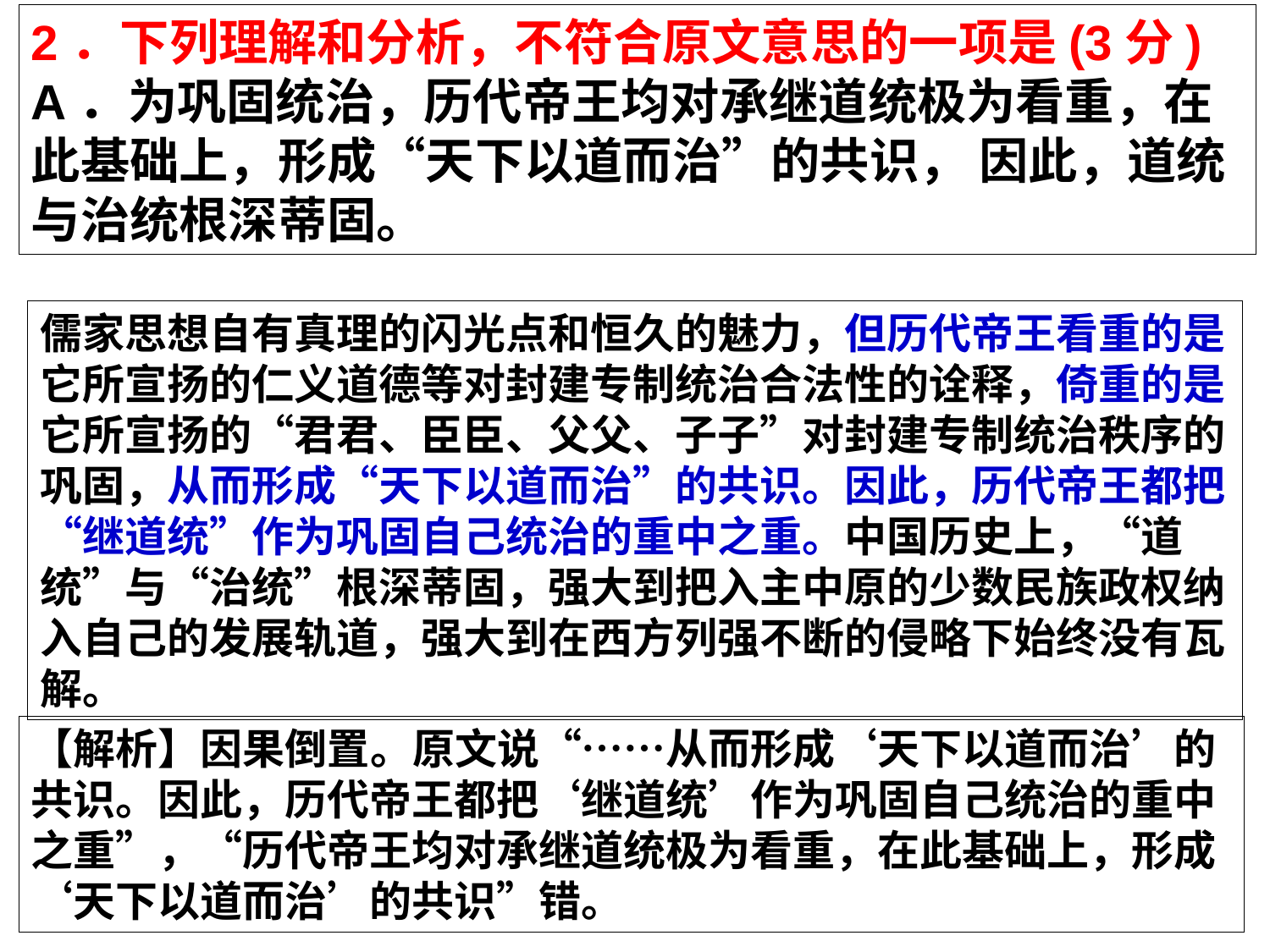

2．下列理解和分析，不符合原文意思的一项是(3分)
A．为巩固统治，历代帝王均对承继道统极为看重，在此基础上，形成“天下以道而治”的共识， 因此，道统与治统根深蒂固。
儒家思想自有真理的闪光点和恒久的魅力，但历代帝王看重的是它所宣扬的仁义道德等对封建专制统治合法性的诠释，倚重的是它所宣扬的“君君、臣臣、父父、子子”对封建专制统治秩序的巩固，从而形成“天下以道而治”的共识。因此，历代帝王都把“继道统”作为巩固自己统治的重中之重。中国历史上，“道统”与“治统”根深蒂固，强大到把入主中原的少数民族政权纳入自己的发展轨道，强大到在西方列强不断的侵略下始终没有瓦解。
【解析】因果倒置。原文说“……从而形成‘天下以道而治’的共识。因此，历代帝王都把‘继道统’作为巩固自己统治的重中之重”，“历代帝王均对承继道统极为看重，在此基础上，形成‘天下以道而治’的共识”错。